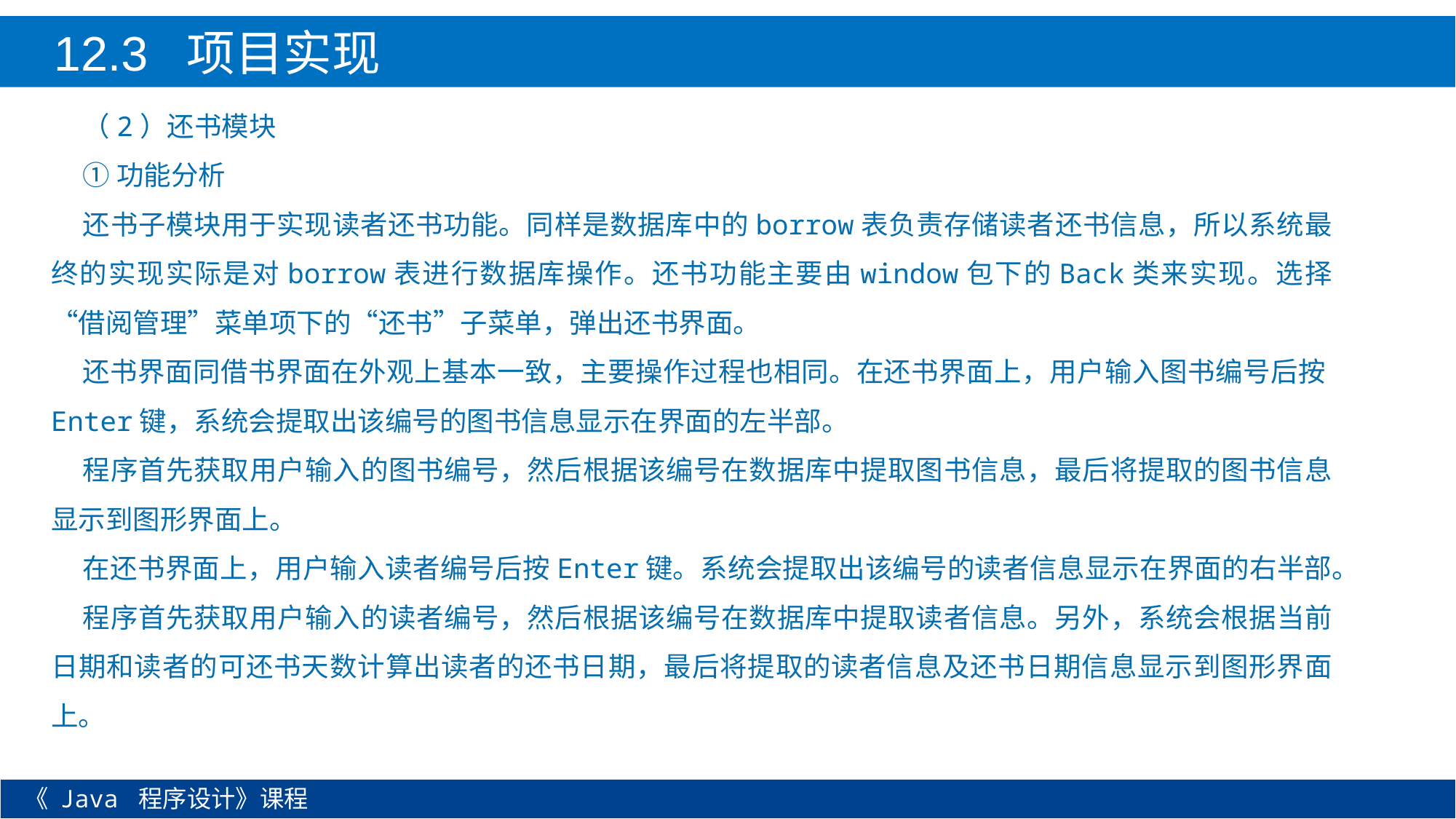

12.3  项目实现
（2）还书模块
①功能分析
还书子模块用于实现读者还书功能。同样是数据库中的borrow表负责存储读者还书信息，所以系统最终的实现实际是对borrow表进行数据库操作。还书功能主要由window包下的Back类来实现。选择“借阅管理”菜单项下的“还书”子菜单，弹出还书界面。
还书界面同借书界面在外观上基本一致，主要操作过程也相同。在还书界面上，用户输入图书编号后按Enter键，系统会提取出该编号的图书信息显示在界面的左半部。
程序首先获取用户输入的图书编号，然后根据该编号在数据库中提取图书信息，最后将提取的图书信息显示到图形界面上。
在还书界面上，用户输入读者编号后按Enter键。系统会提取出该编号的读者信息显示在界面的右半部。
程序首先获取用户输入的读者编号，然后根据该编号在数据库中提取读者信息。另外，系统会根据当前日期和读者的可还书天数计算出读者的还书日期，最后将提取的读者信息及还书日期信息显示到图形界面上。
《 Java 程序设计》课程